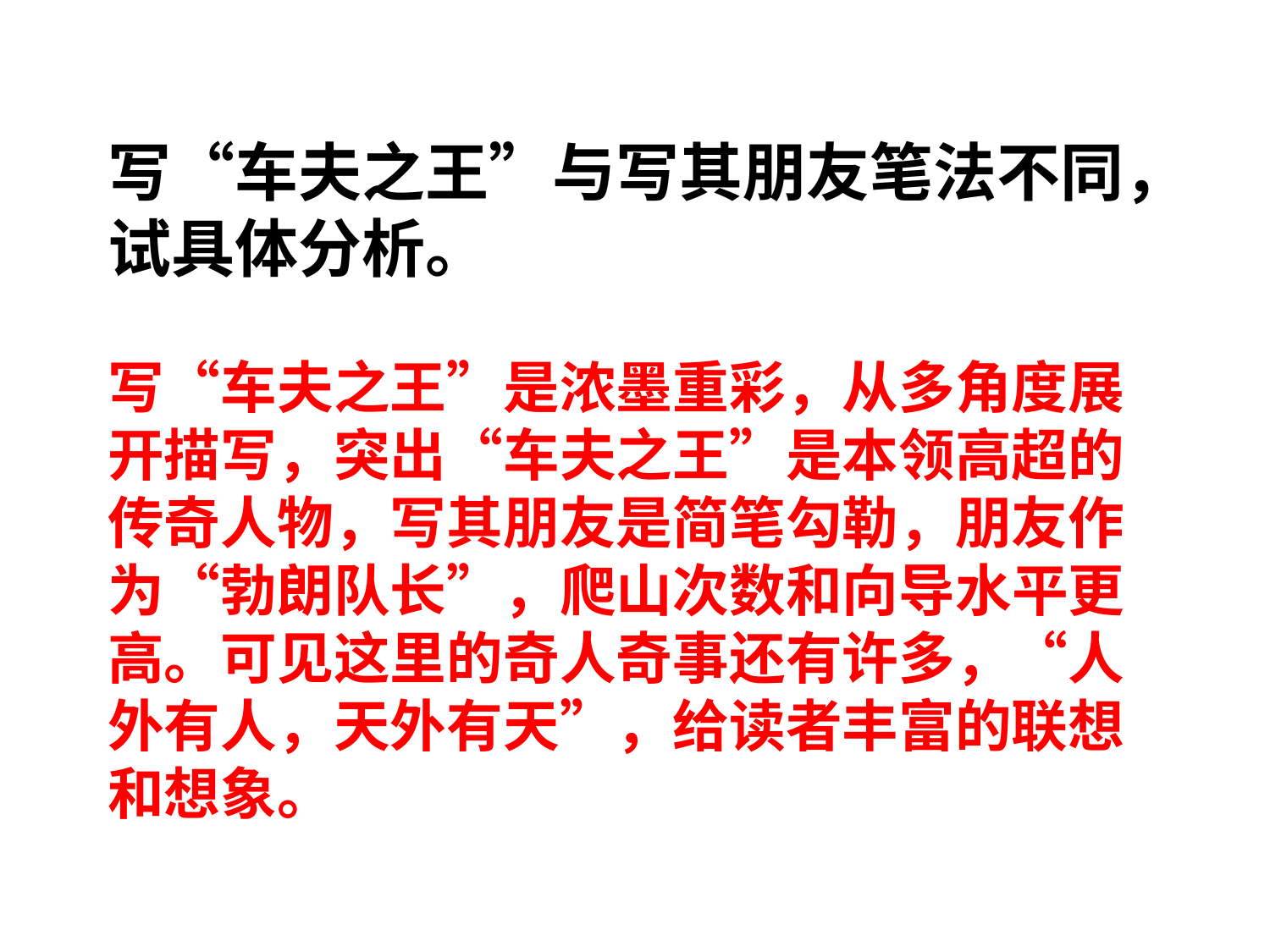

写“车夫之王”与写其朋友笔法不同，试具体分析。
写“车夫之王”是浓墨重彩，从多角度展开描写，突出“车夫之王”是本领高超的传奇人物，写其朋友是简笔勾勒，朋友作为“勃朗队长”，爬山次数和向导水平更高。可见这里的奇人奇事还有许多，“人外有人，天外有天”，给读者丰富的联想和想象。